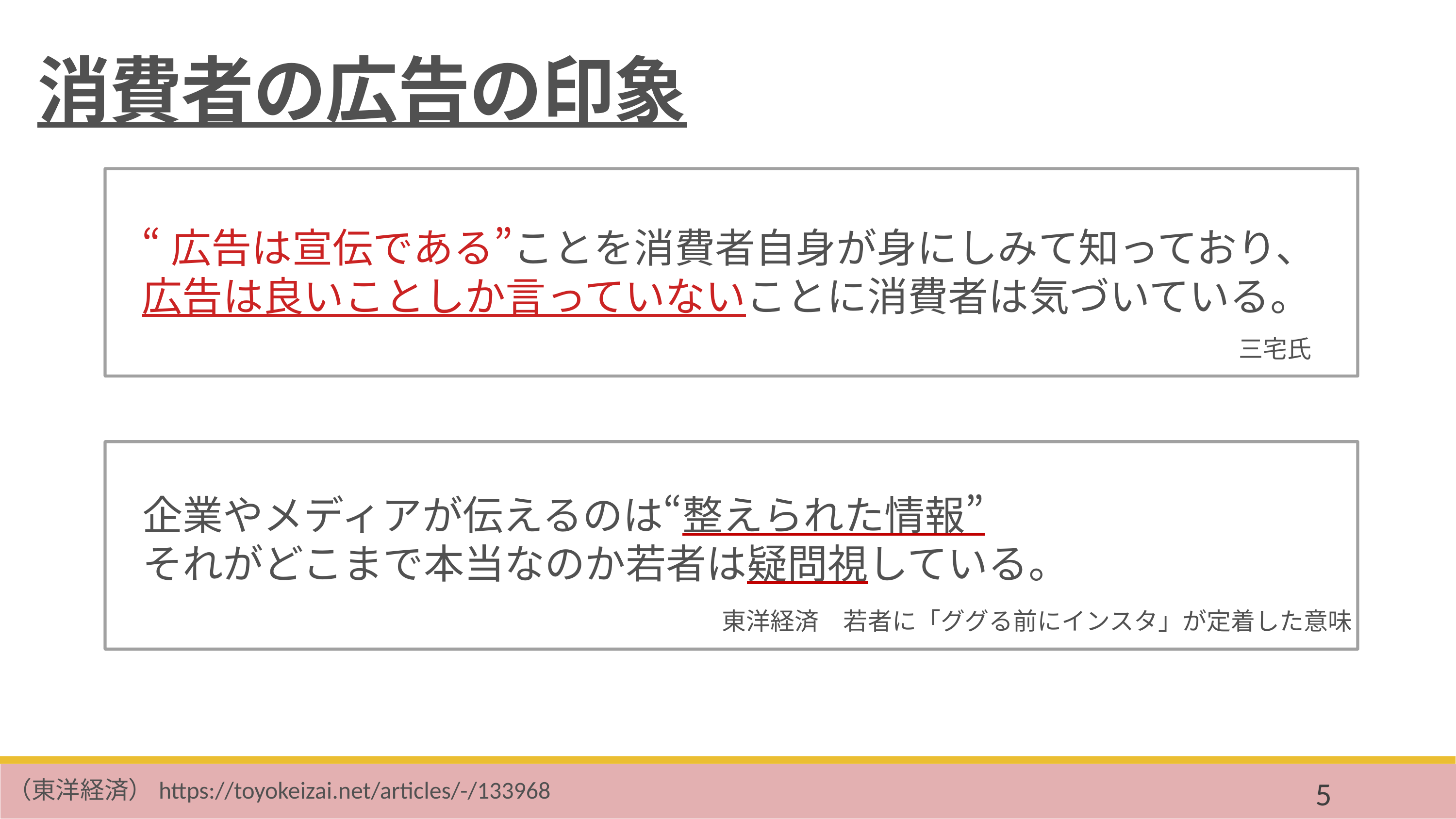

消費者の広告の印象

“広告は宣伝である”ことを消費者自身が身にしみて知っており、
広告は良いことしか言っていないことに消費者は気づいている。
三宅氏

企業やメディアが伝えるのは“整えられた情報”
それがどこまで本当なのか若者は疑問視している。
東洋経済　若者に「ググる前にインスタ」が定着した意味
（東洋経済）https://toyokeizai.net/articles/-/133968
5